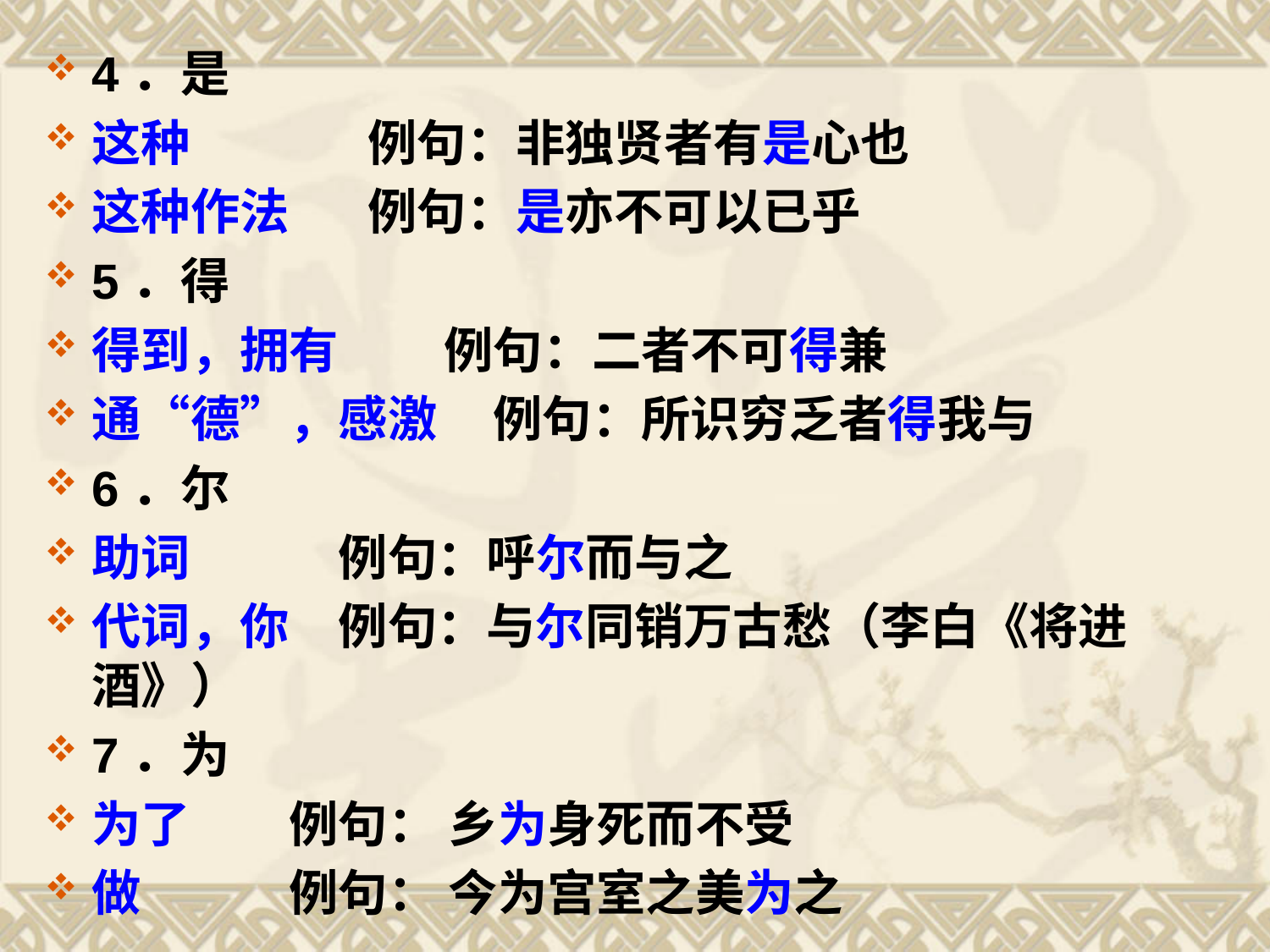

4．是
这种　　       例句：非独贤者有是心也
这种作法       例句：是亦不可以已乎
5．得
得到，拥有　     例句：二者不可得兼
通“德”，感激     例句：所识穷乏者得我与
6．尔
助词　　　例句：呼尔而与之
代词，你　例句：与尔同销万古愁（李白《将进酒》）
7．为
为了　　例句： 乡为身死而不受
做　　　例句： 今为宫室之美为之